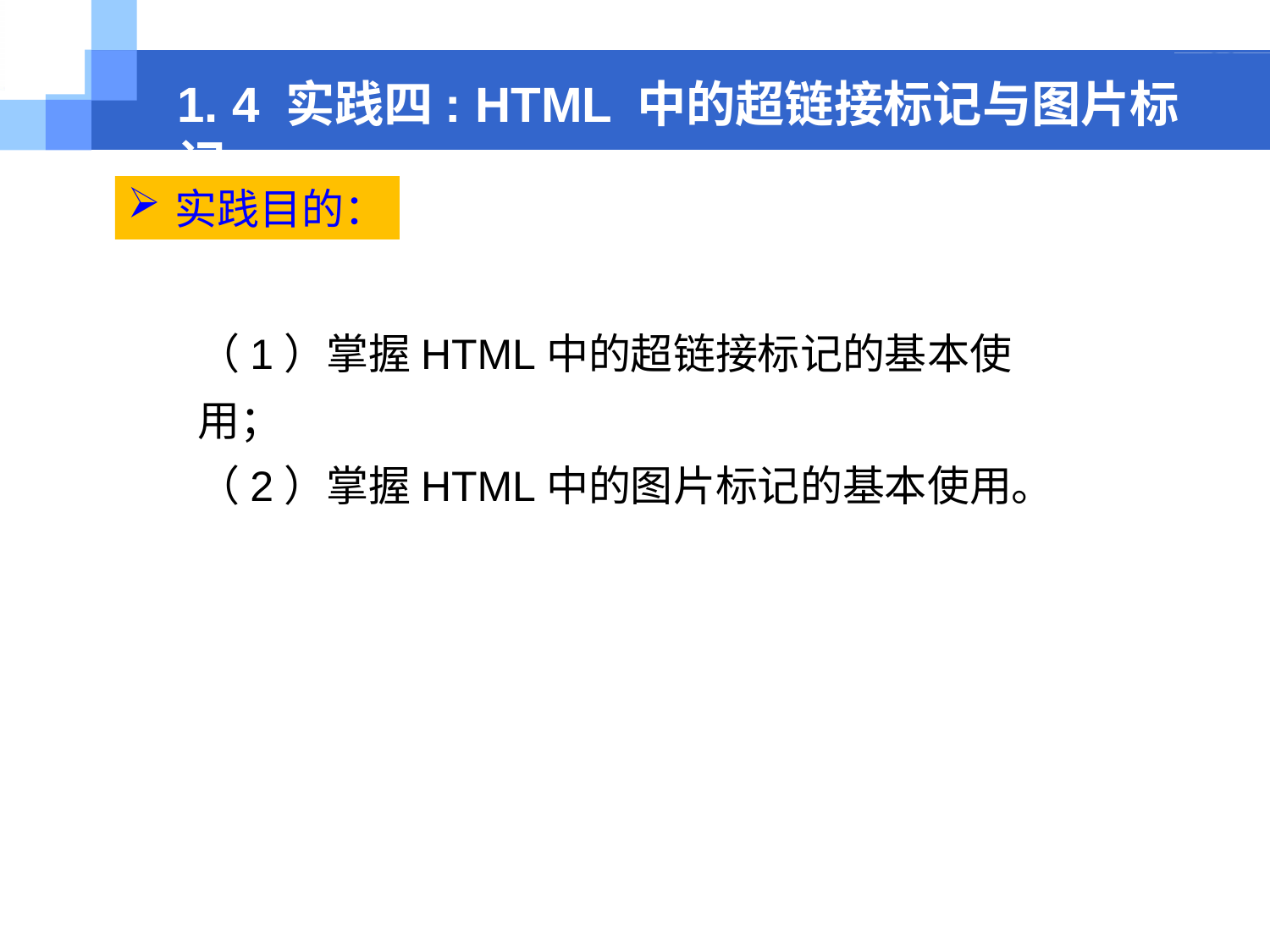

1. 4 实践四: HTML 中的超链接标记与图片标记
实践目的：
（1）掌握HTML中的超链接标记的基本使用；
（2）掌握HTML中的图片标记的基本使用。